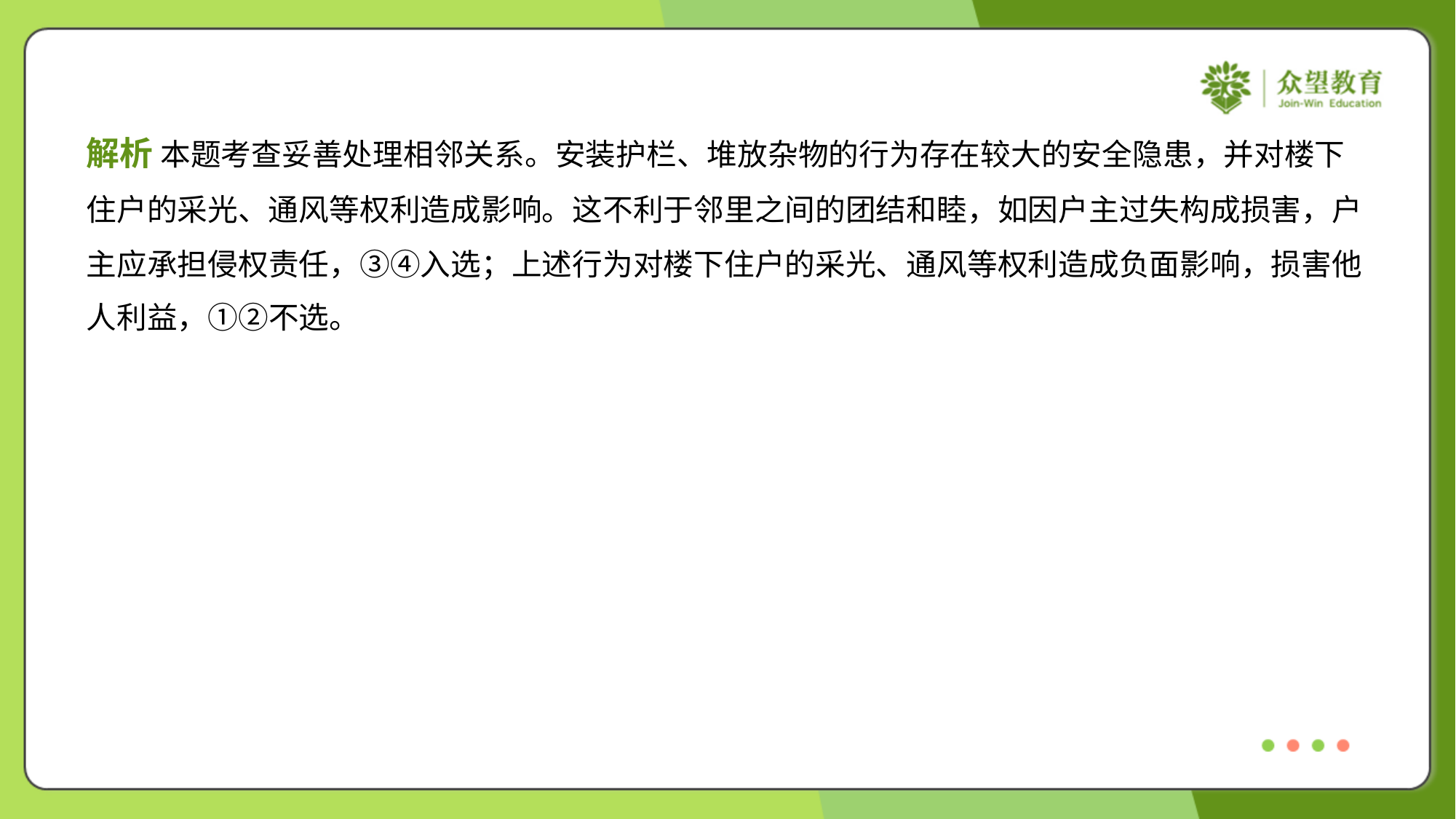

解析 本题考查妥善处理相邻关系。安装护栏、堆放杂物的行为存在较大的安全隐患，并对楼下
住户的采光、通风等权利造成影响。这不利于邻里之间的团结和睦，如因户主过失构成损害，户
主应承担侵权责任，③④入选；上述行为对楼下住户的采光、通风等权利造成负面影响，损害他
人利益，①②不选。